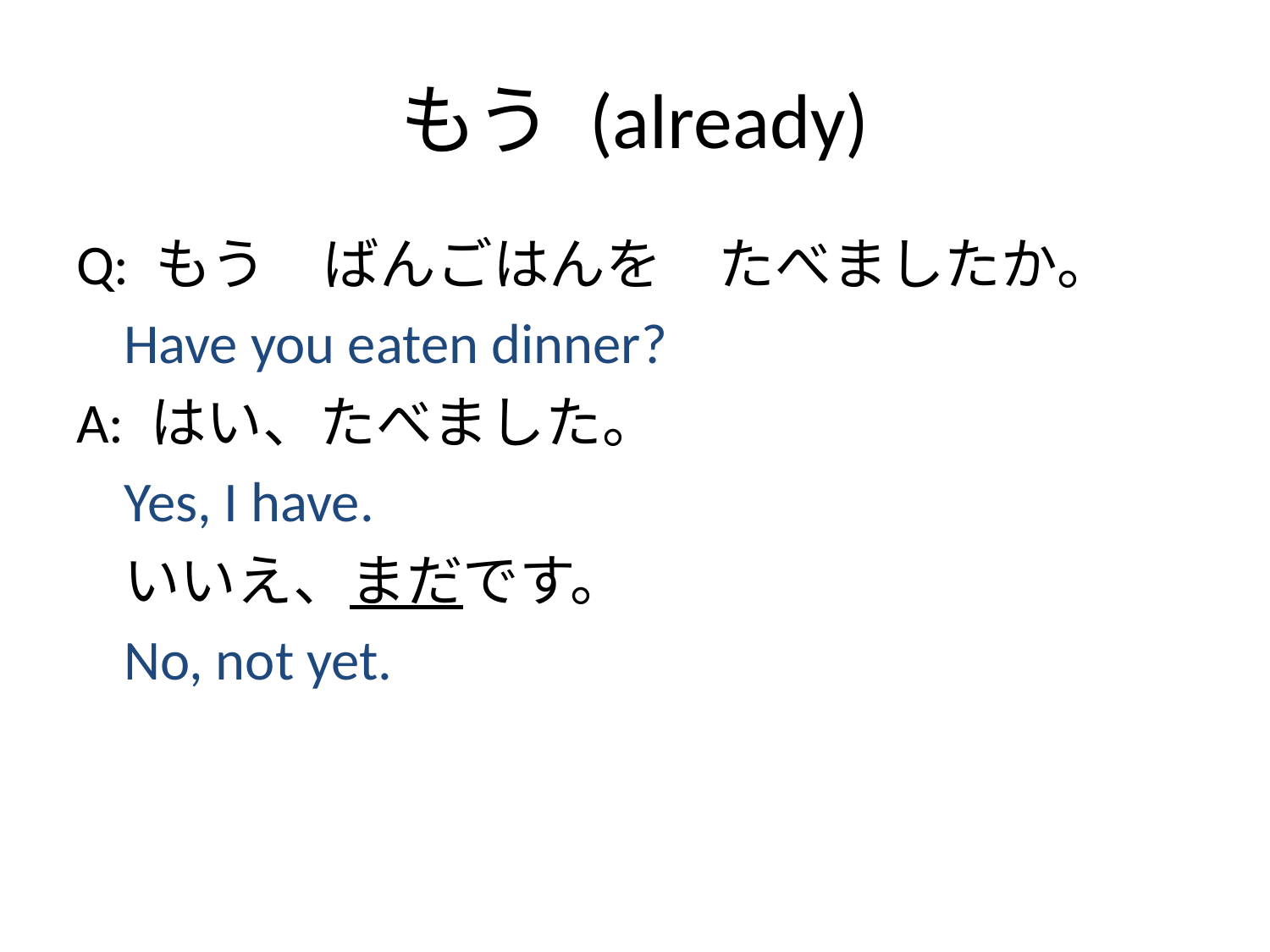

# もう (already)
Q: もう　ばんごはんを　たべましたか。
	Have you eaten dinner?
A: はい、たべました。
	Yes, I have.
	いいえ、まだです。
	No, not yet.